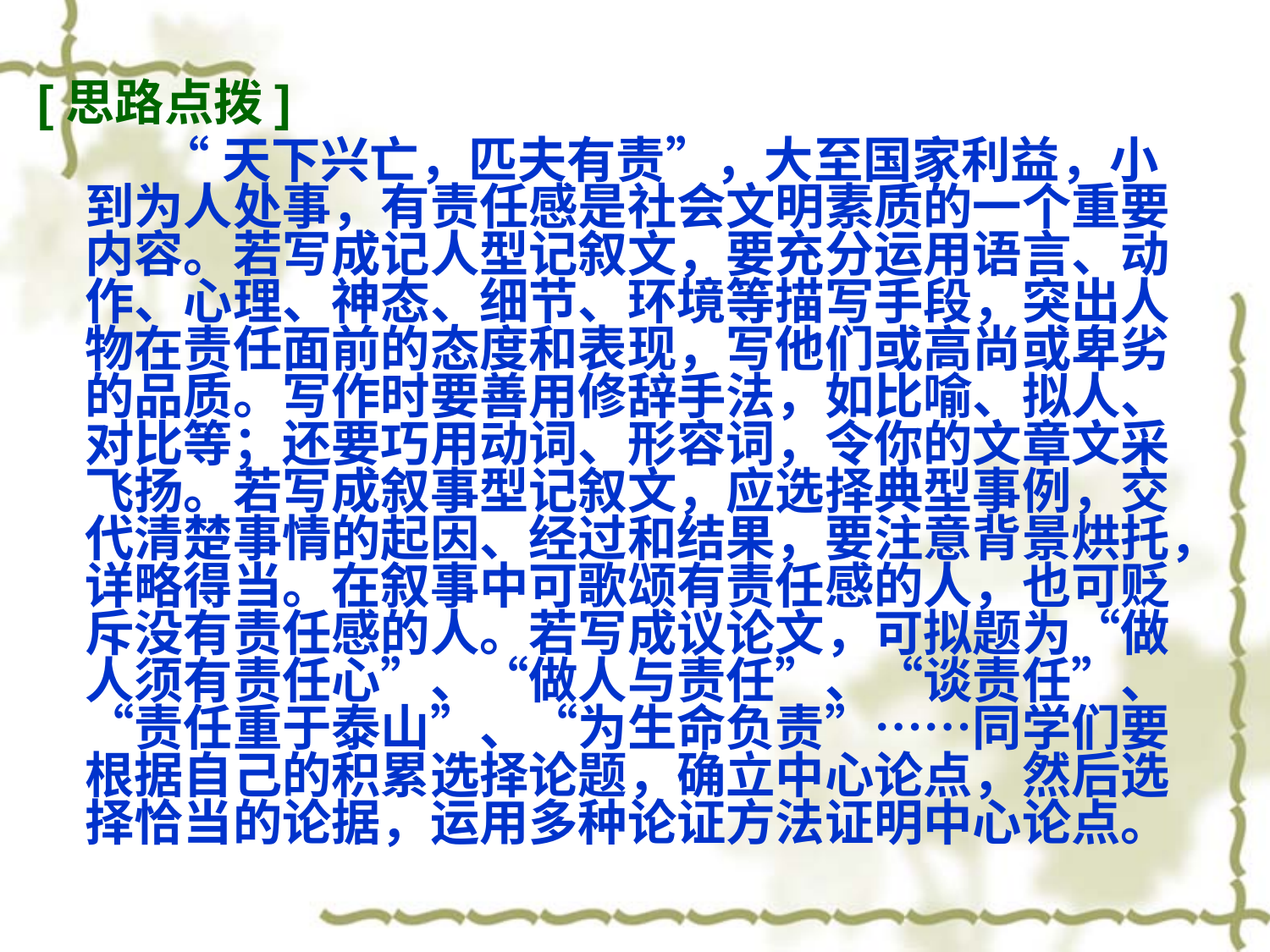

[思路点拨]
           “天下兴亡，匹夫有责”，大至国家利益，小到为人处事，有责任感是社会文明素质的一个重要内容。若写成记人型记叙文，要充分运用语言、动作、心理、神态、细节、环境等描写手段，突出人物在责任面前的态度和表现，写他们或高尚或卑劣的品质。写作时要善用修辞手法，如比喻、拟人、对比等；还要巧用动词、形容词，令你的文章文采飞扬。若写成叙事型记叙文，应选择典型事例，交代清楚事情的起因、经过和结果，要注意背景烘托，详略得当。在叙事中可歌颂有责任感的人，也可贬斥没有责任感的人。若写成议论文，可拟题为“做人须有责任心”、“做人与责任”、“谈责任”、“责任重于泰山”、“为生命负责”……同学们要根据自己的积累选择论题，确立中心论点，然后选择恰当的论据，运用多种论证方法证明中心论点。
42